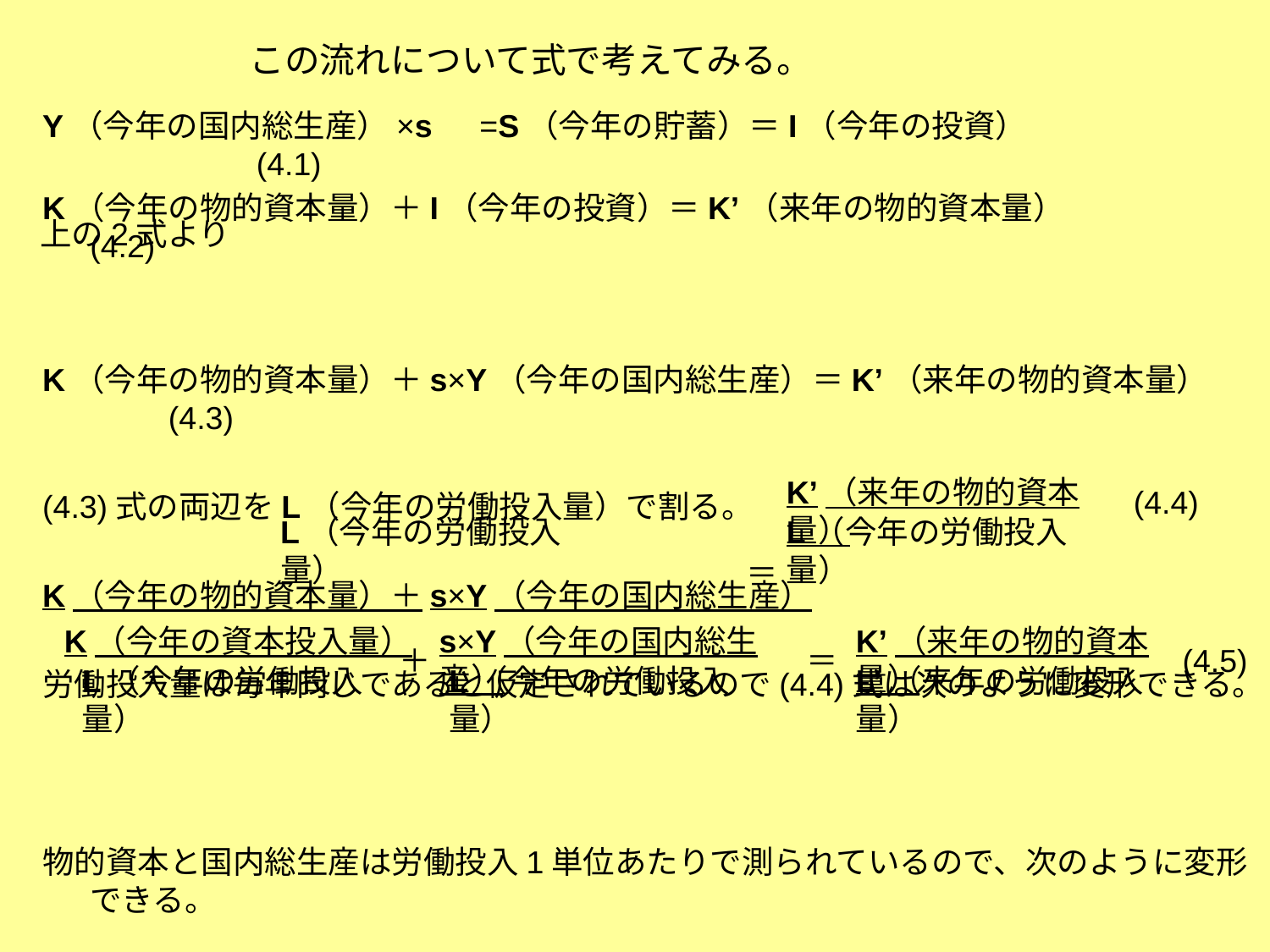

# この流れについて式で考えてみる。
Y（今年の国内総生産）×s　=S（今年の貯蓄）＝I（今年の投資）　　　　　　　　　　　　(4.1)
K（今年の物的資本量）＋I（今年の投資）＝K’（来年の物的資本量）                        (4.2)

K（今年の物的資本量）＋s×Y（今年の国内総生産）＝K’（来年の物的資本量）　　　 (4.3)

(4.3)式の両辺をL（今年の労働投入量）で割る。

K（今年の物的資本量）＋s×Y（今年の国内総生産）

労働投入量は毎年同じであると仮定されているので(4.4)式は次のように変形できる。

物的資本と国内総生産は労働投入1単位あたりで測られているので、次のように変形できる。

k（今年の1人あたりの物的資本量）＋s×y(k)（今年の1人あたりの国内総生産）
＝k’（来年の1人あたりの物的資本量）　　　　　　　　　　　　　　　　　　　　　　　　　　 (4.6)

上の2式より

＝

K’（来年の物的資本量）

(4.4)
L（今年の労働投入量）
L（今年の労働投入量）
K（今年の資本投入量）
s×Y（今年の国内総生産）

K’（来年の物的資本量）
＋
＝
(4.5)
L（今年の労働投入量）
L（今年の労働投入量）
L’（来年の労働投入量）